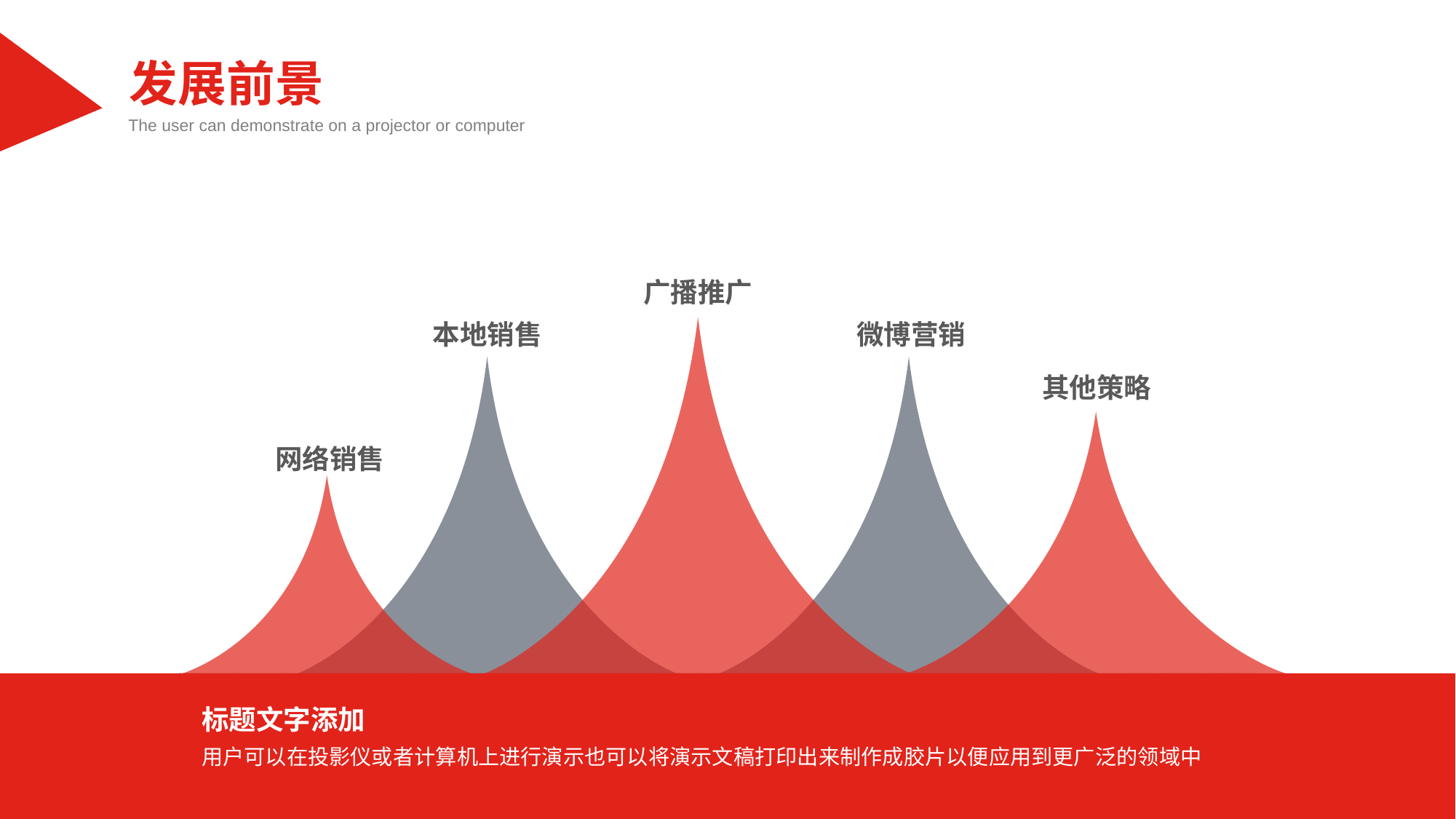

发展前景
The user can demonstrate on a projector or computer
广播推广
本地销售
微博营销

其他策略
网络销售

标题文字添加
用户可以在投影仪或者计算机上进行演示也可以将演示文稿打印出来制作成胶片以便应用到更广泛的领域中